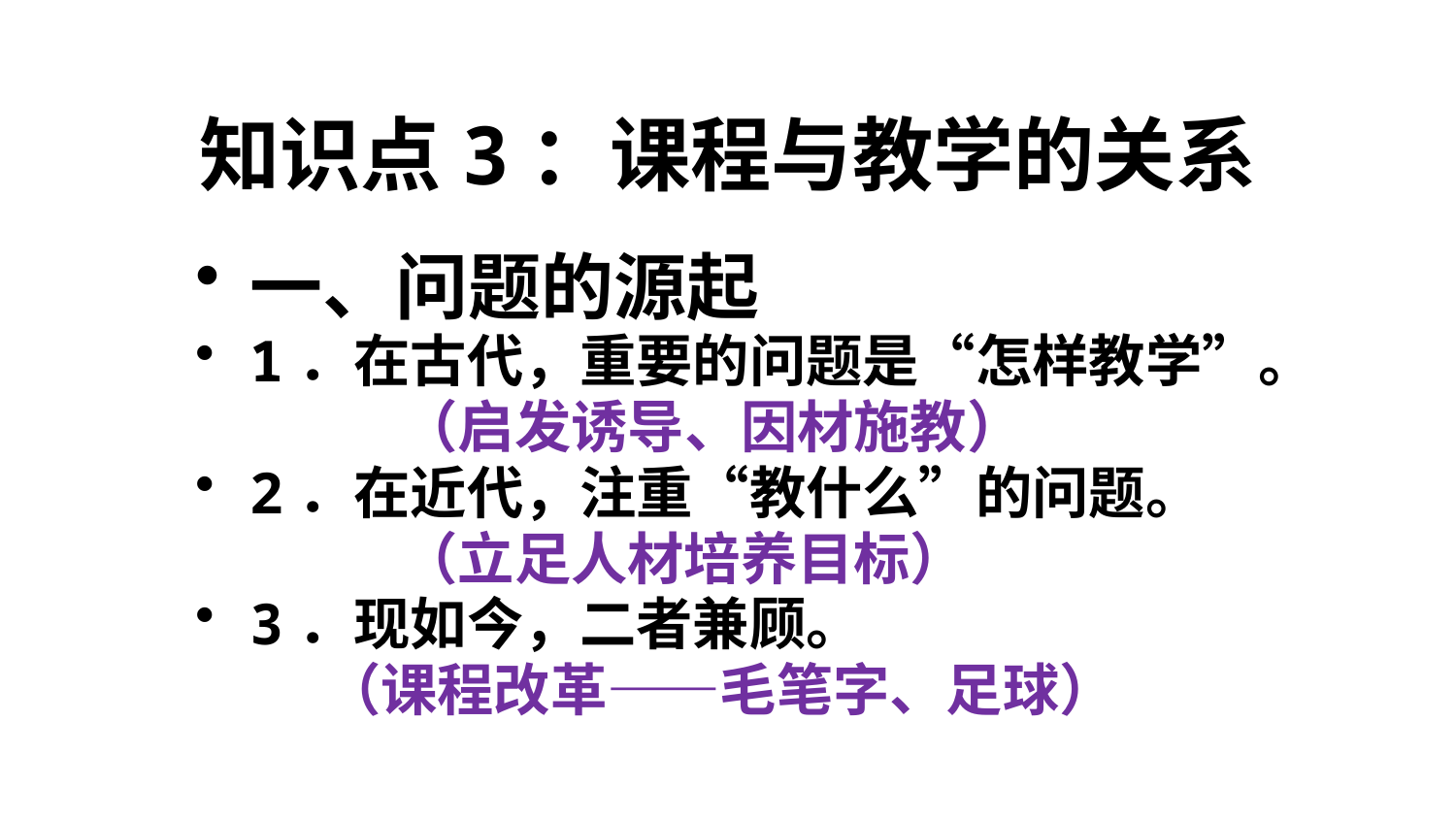

# 知识点3：课程与教学的关系
一、问题的源起
1．在古代，重要的问题是“怎样教学”。
               （启发诱导、因材施教）
2．在近代，注重“教什么”的问题。
               （立足人材培养目标）
3．现如今，二者兼顾。
         （课程改革——毛笔字、足球）